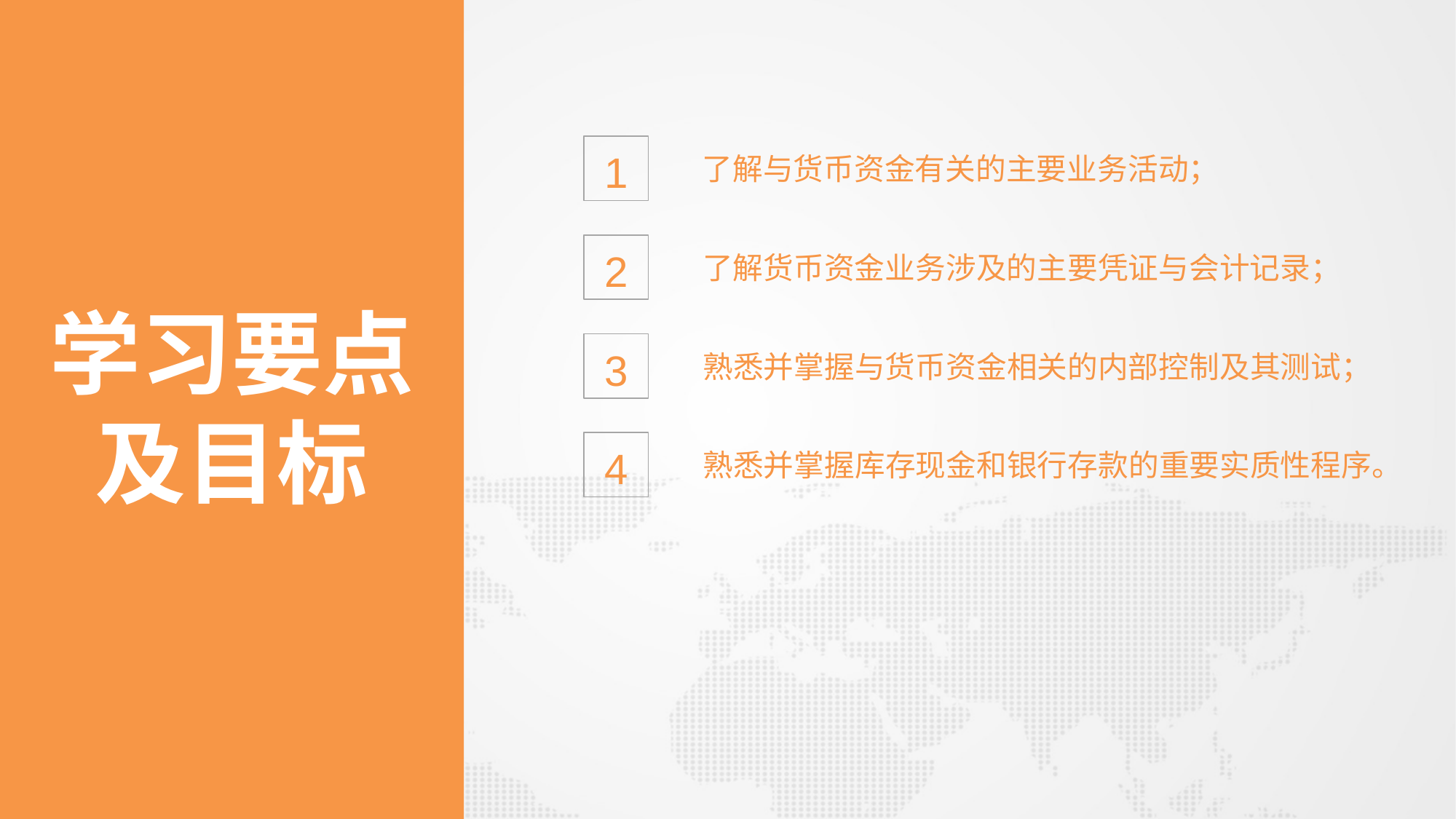

1
了解与货币资金有关的主要业务活动；

2
了解货币资金业务涉及的主要凭证与会计记录；
学习要点
及目标

3
熟悉并掌握与货币资金相关的内部控制及其测试；

4
熟悉并掌握库存现金和银行存款的重要实质性程序。